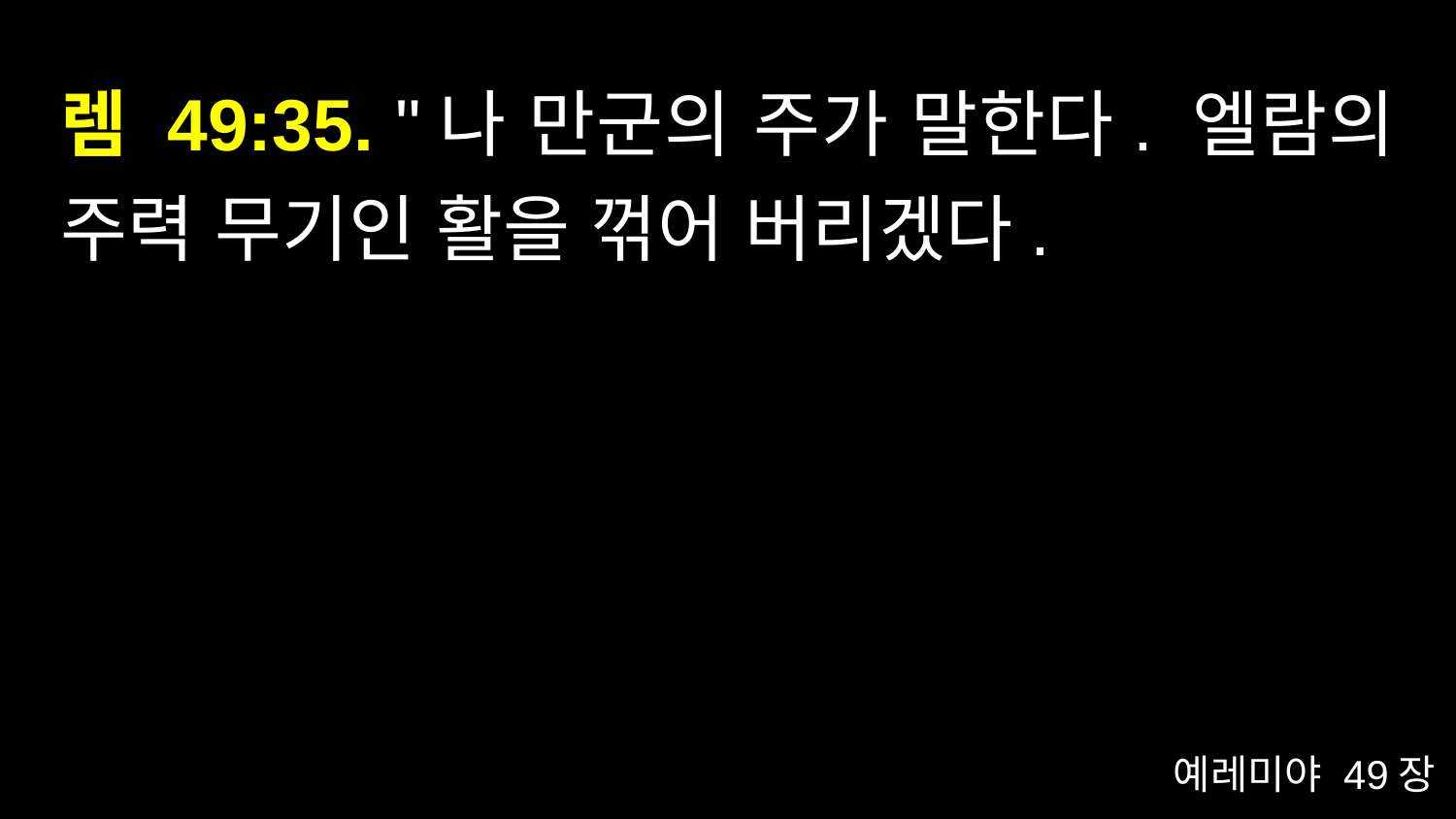

# 렘 49:35. "나 만군의 주가 말한다. 엘람의 주력 무기인 활을 꺾어 버리겠다.
예레미야 49장